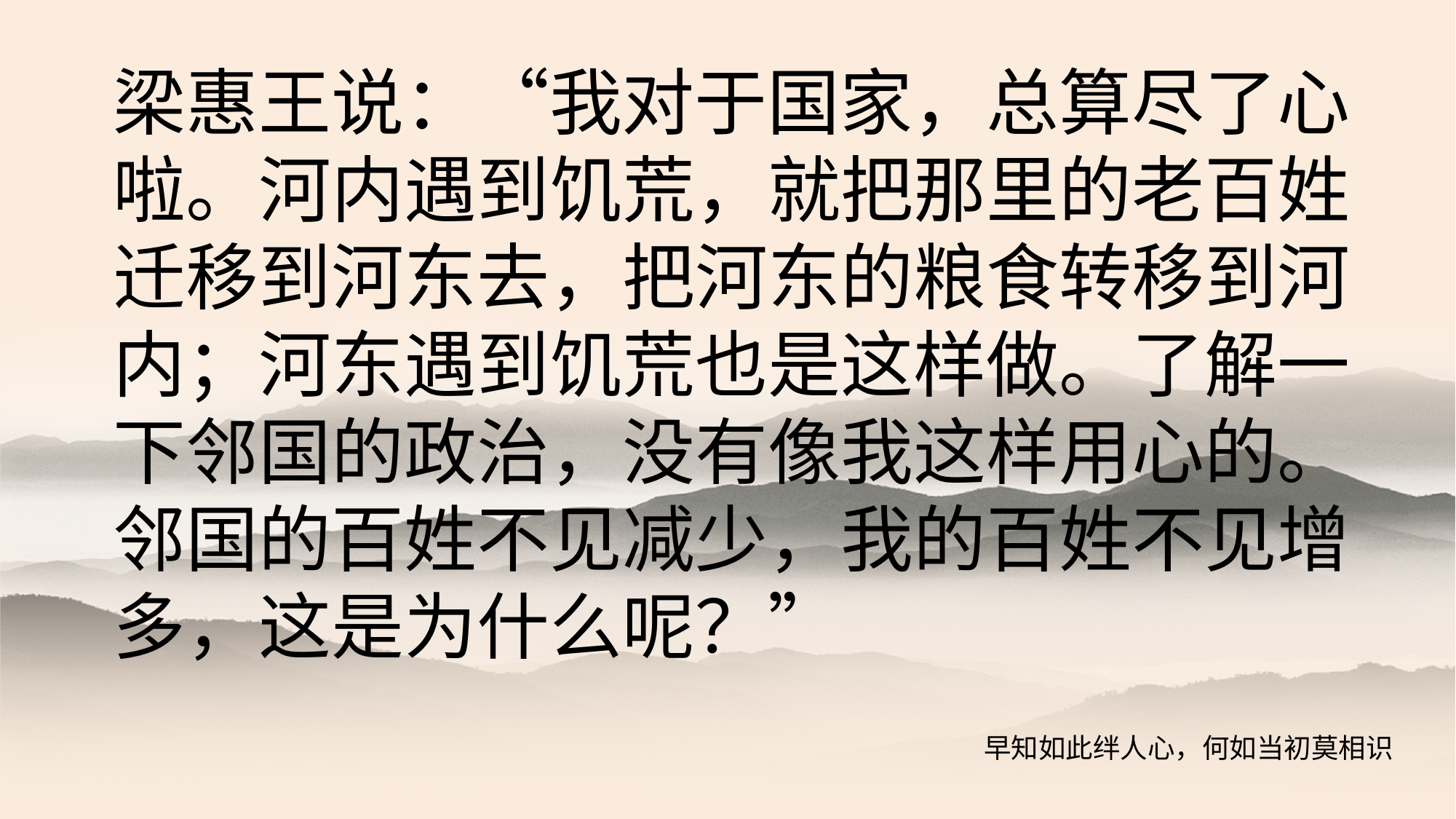

梁惠王说：“我对于国家，总算尽了心啦。河内遇到饥荒，就把那里的老百姓迁移到河东去，把河东的粮食转移到河内；河东遇到饥荒也是这样做。了解一下邻国的政治，没有像我这样用心的。邻国的百姓不见减少，我的百姓不见增多，这是为什么呢？”